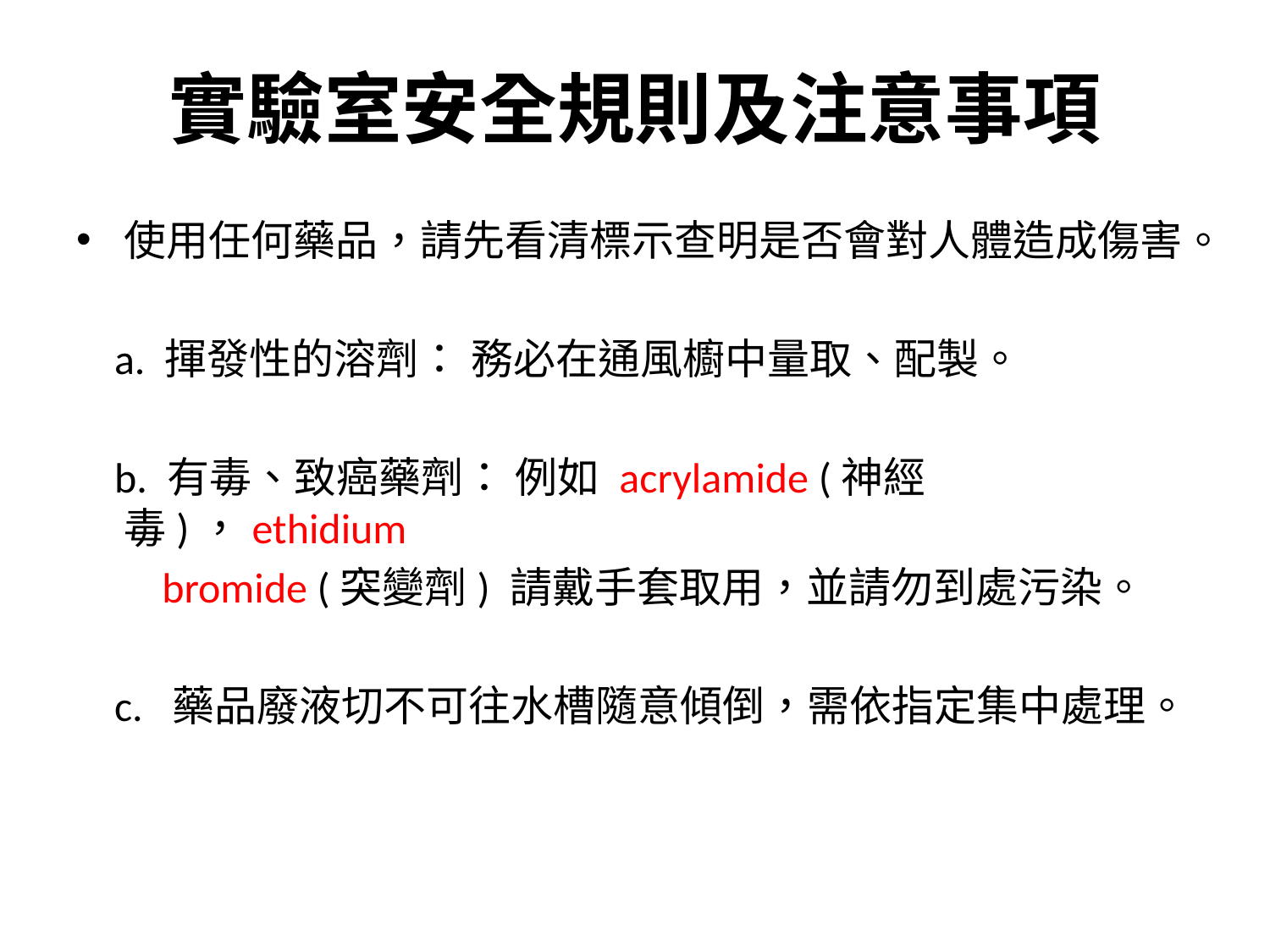

# 實驗室安全規則及注意事項
使用任何藥品，請先看清標示查明是否會對人體造成傷害。

    a. 揮發性的溶劑： 務必在通風櫥中量取、配製。

    b. 有毒、致癌藥劑： 例如 acrylamide (神經毒)，ethidium
         bromide (突變劑) 請戴手套取用，並請勿到處污染。

    c.  藥品廢液切不可往水槽隨意傾倒，需依指定集中處理。